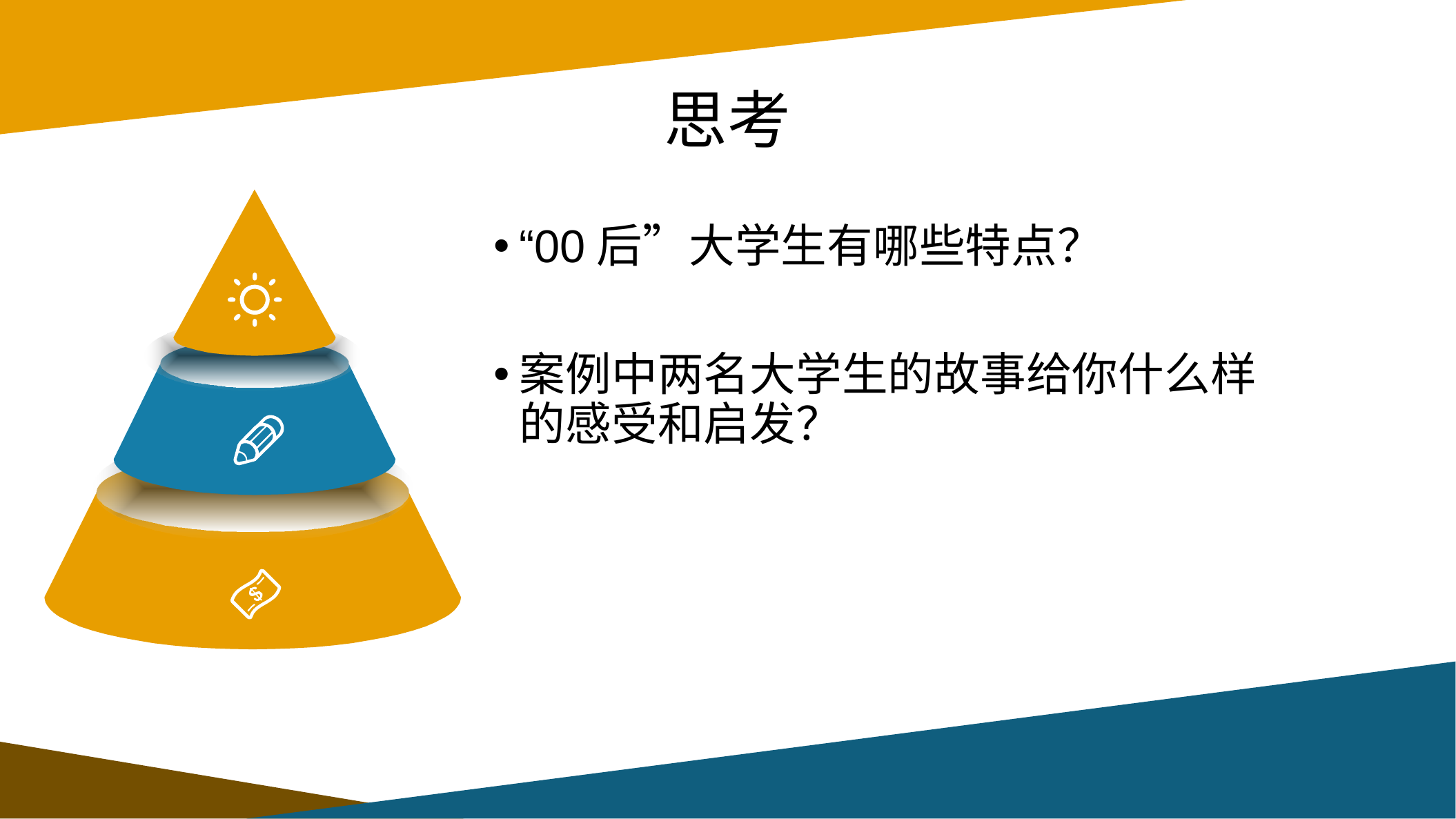

# 思考

“00后”大学生有哪些特点？

案例中两名大学生的故事给你什么样的感受和启发？